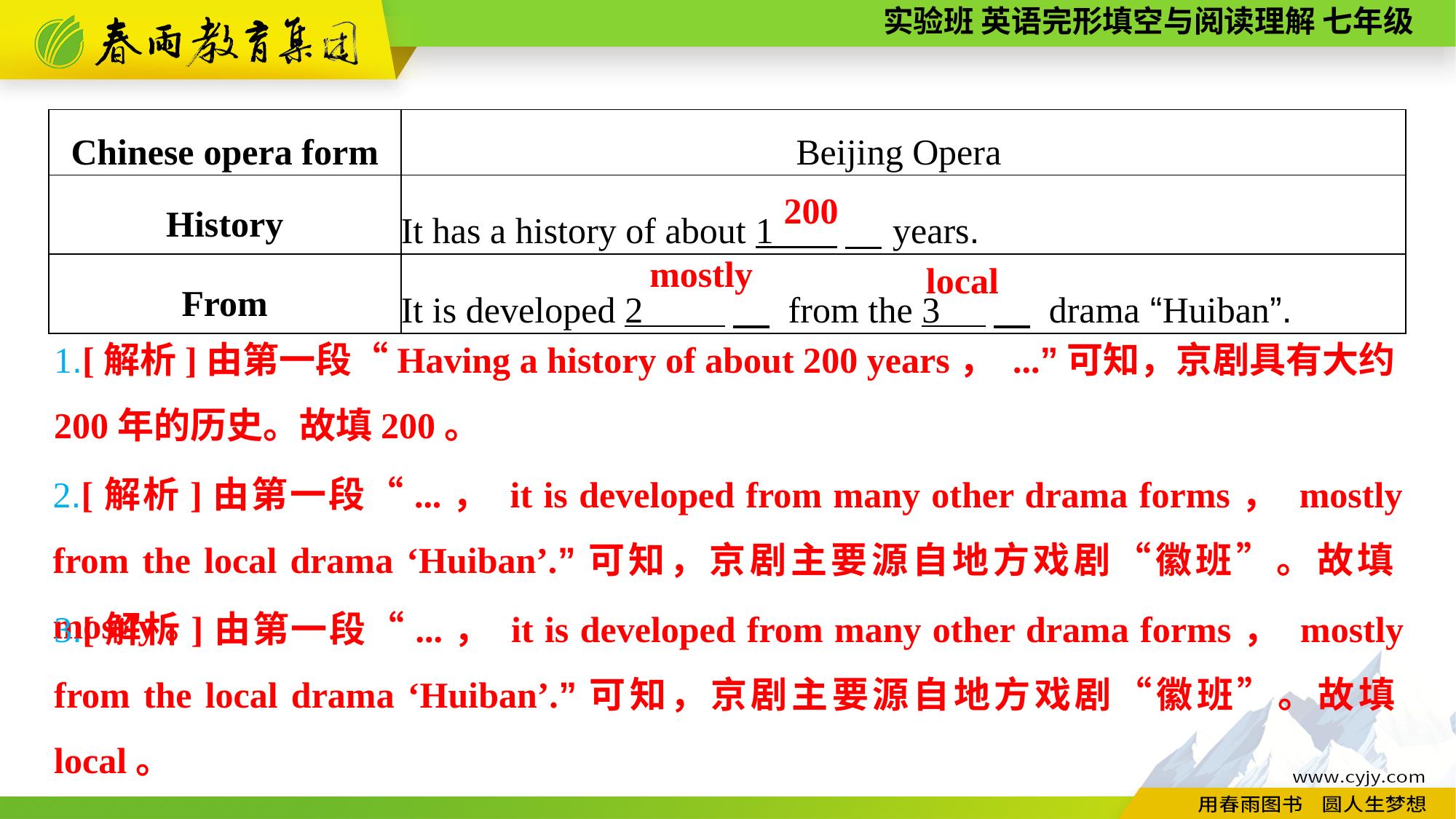

| Chinese opera form | Beijing Opera |
| --- | --- |
| History | It has a history of about 1 　years. |
| From | It is developed 2 　 from the 3 　 drama “Huiban”. |
200
mostly
local
1.[解析]由第一段“Having a history of about 200 years， ...”可知，京剧具有大约200年的历史。故填200。
2.[解析]由第一段“...， it is developed from many other drama forms， mostly from the local drama ‘Huiban’.”可知，京剧主要源自地方戏剧“徽班”。故填mostly。
3.[解析]由第一段“...， it is developed from many other drama forms， mostly from the local drama ‘Huiban’.”可知，京剧主要源自地方戏剧“徽班”。故填local。